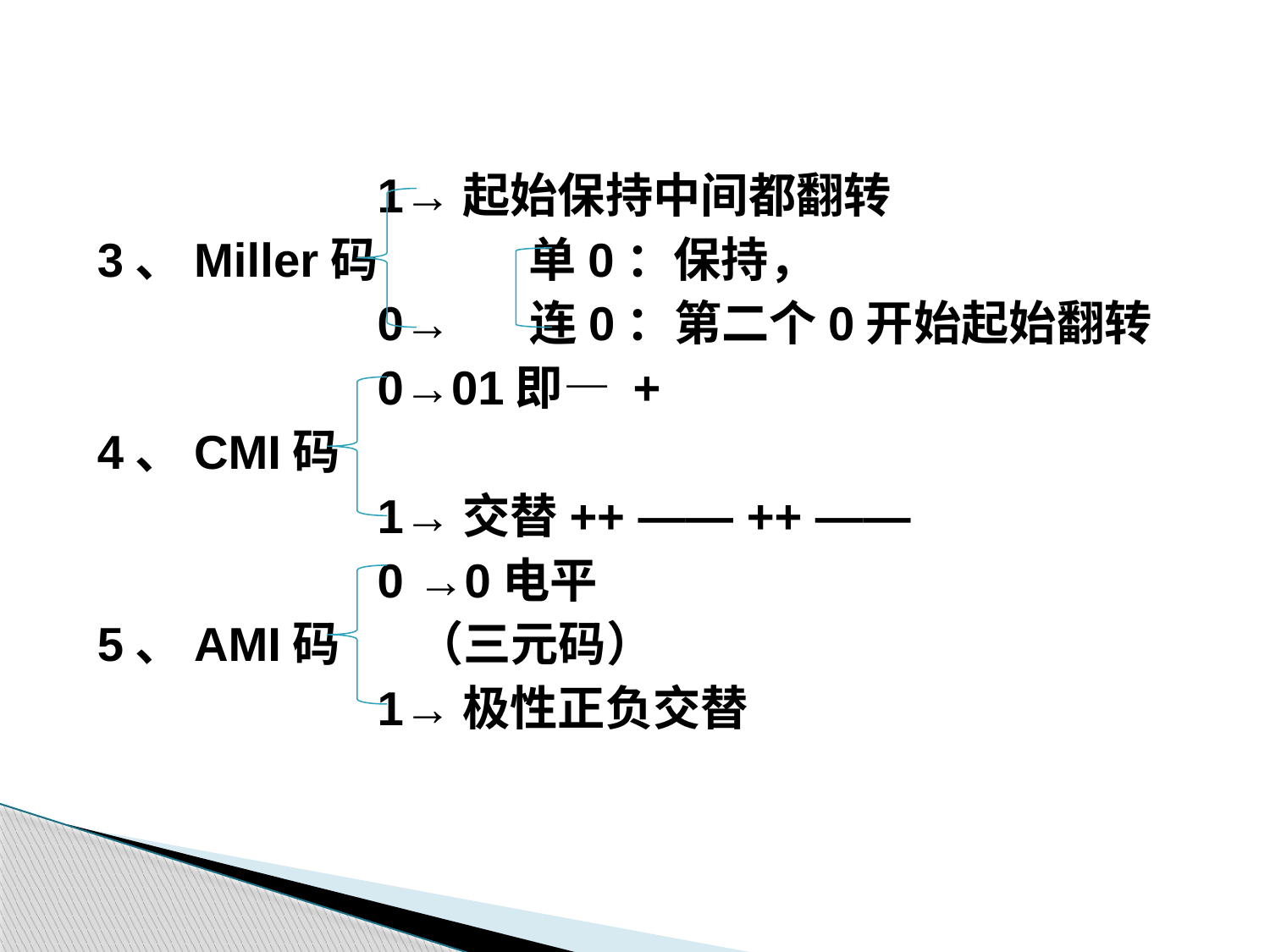

1→起始保持中间都翻转
3、Miller码              单0：保持，
                     0→     连0：第二个0开始起始翻转
                     0→01即— +
4、CMI码
                     1→交替++ —— ++ ——
                     0 →0电平
5、AMI码       （三元码）
                     1→极性正负交替